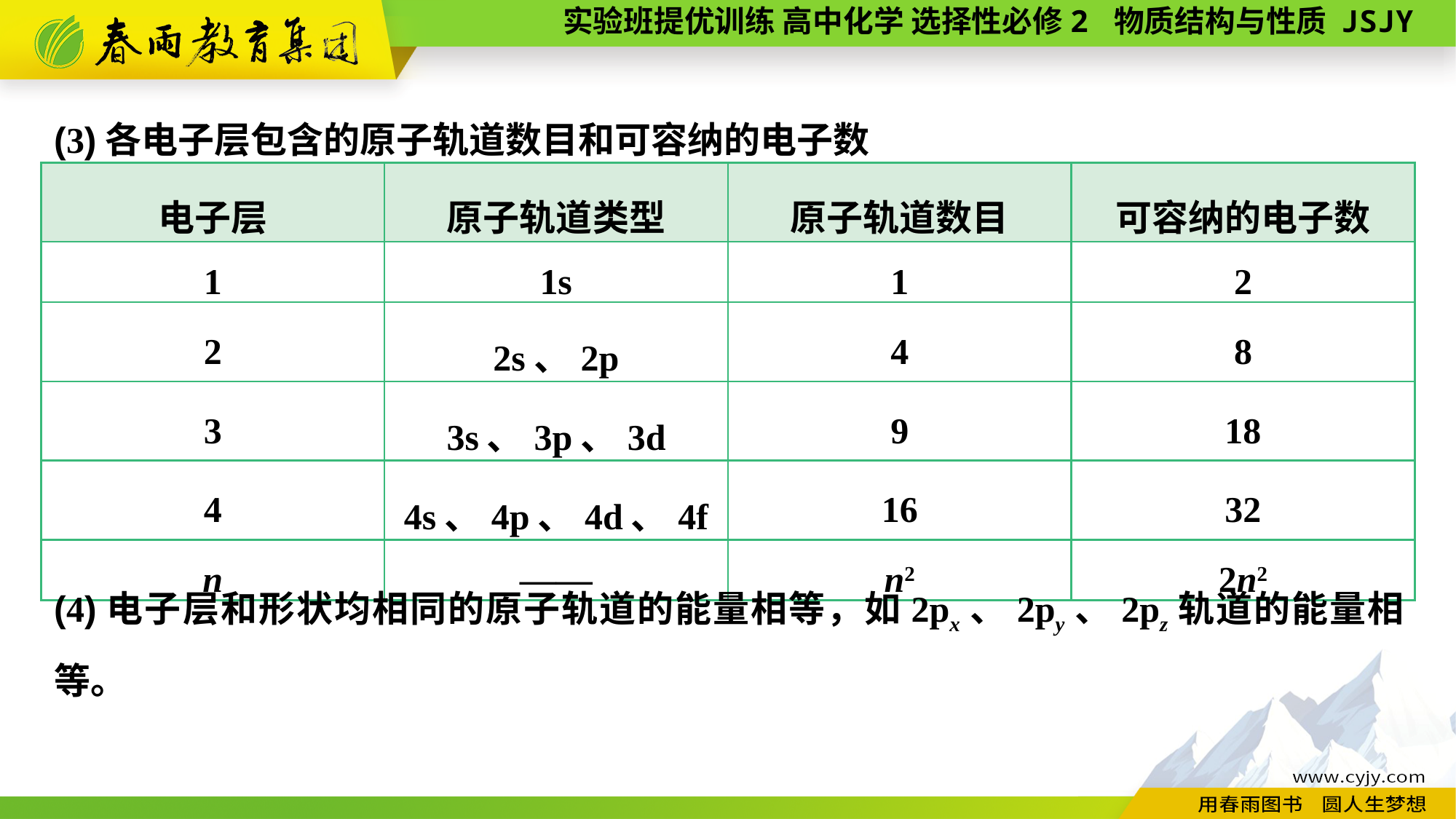

(3)各电子层包含的原子轨道数目和可容纳的电子数
| 电子层 | 原子轨道类型 | 原子轨道数目 | 可容纳的电子数 |
| --- | --- | --- | --- |
| 1 | 1s | 1 | 2 |
| 2 | 2s、2p | 4 | 8 |
| 3 | 3s、3p、3d | 9 | 18 |
| 4 | 4s、4p、4d、4f | 16 | 32 |
| n | —— | n2 | 2n2 |
(4)电子层和形状均相同的原子轨道的能量相等，如2px、2py、2pz轨道的能量相等。